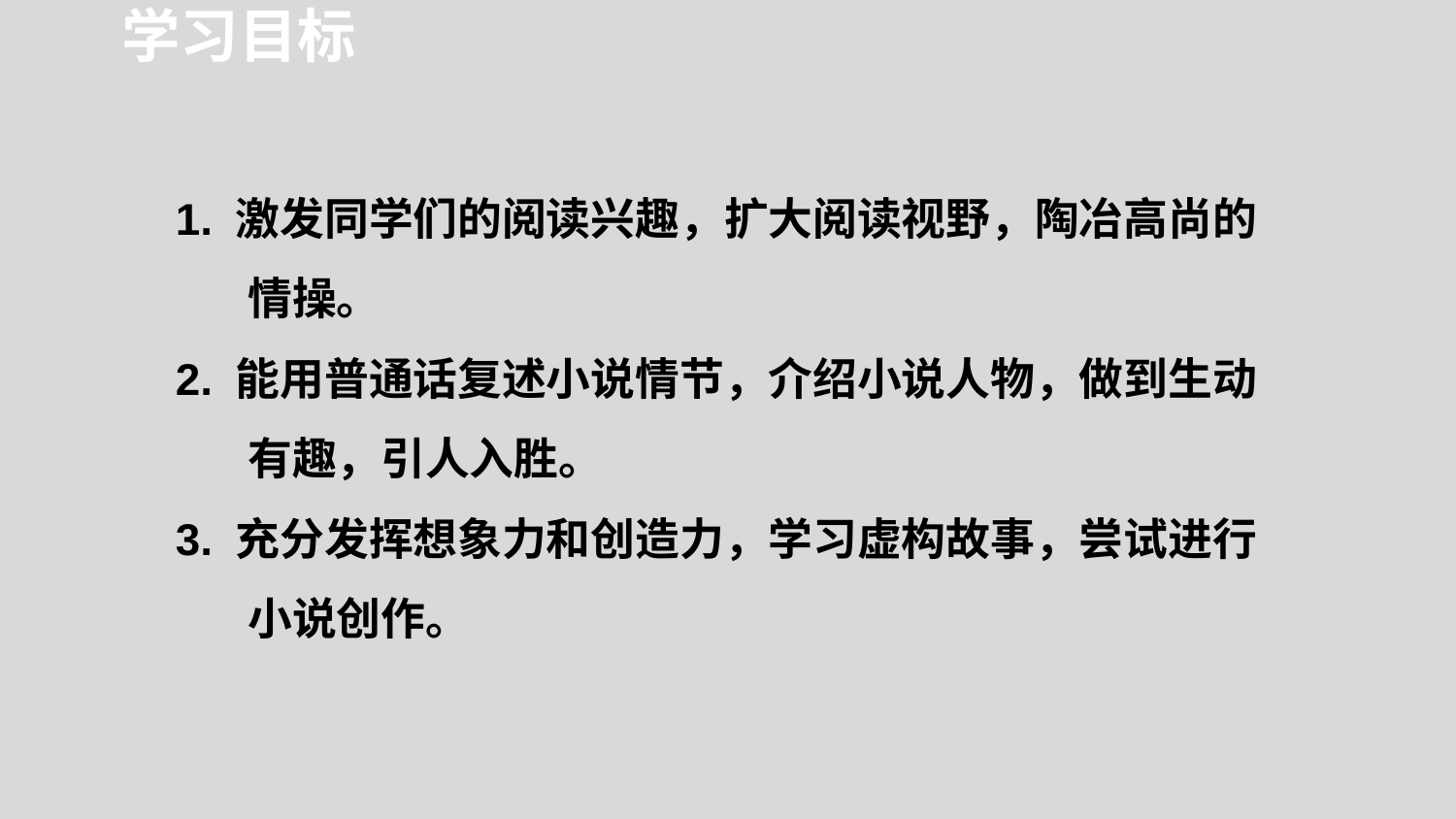

学习目标
1. 激发同学们的阅读兴趣，扩大阅读视野，陶冶高尚的情操。
2. 能用普通话复述小说情节，介绍小说人物，做到生动有趣，引人入胜。
3. 充分发挥想象力和创造力，学习虚构故事，尝试进行小说创作。